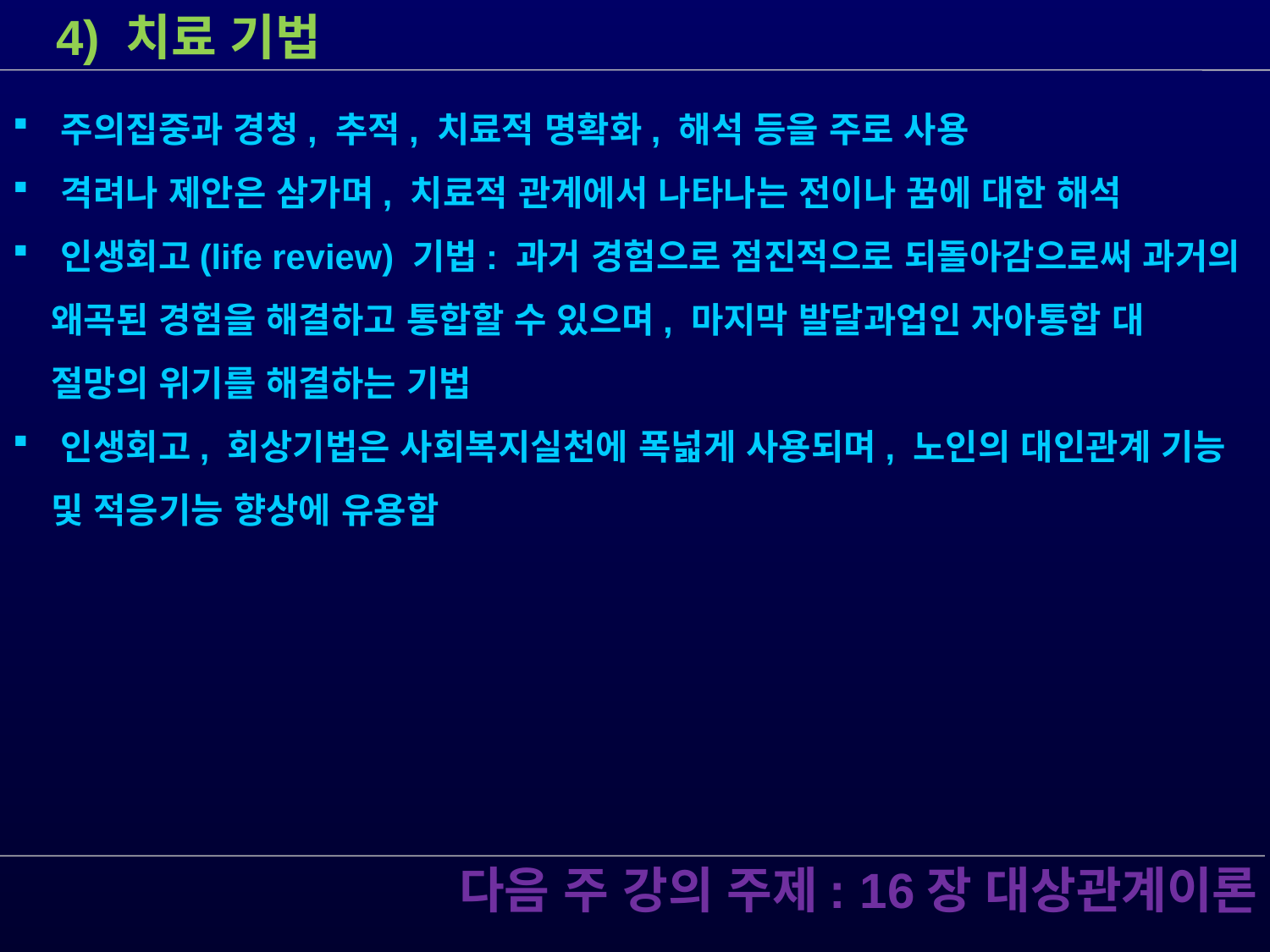

4) 치료 기법

 주의집중과 경청, 추적, 치료적 명확화, 해석 등을 주로 사용
 격려나 제안은 삼가며, 치료적 관계에서 나타나는 전이나 꿈에 대한 해석
 인생회고(life review) 기법: 과거 경험으로 점진적으로 되돌아감으로써 과거의
   왜곡된 경험을 해결하고 통합할 수 있으며, 마지막 발달과업인 자아통합 대
   절망의 위기를 해결하는 기법
 인생회고, 회상기법은 사회복지실천에 폭넓게 사용되며, 노인의 대인관계 기능
   및 적응기능 향상에 유용함
 다음 주 강의 주제: 16장 대상관계이론